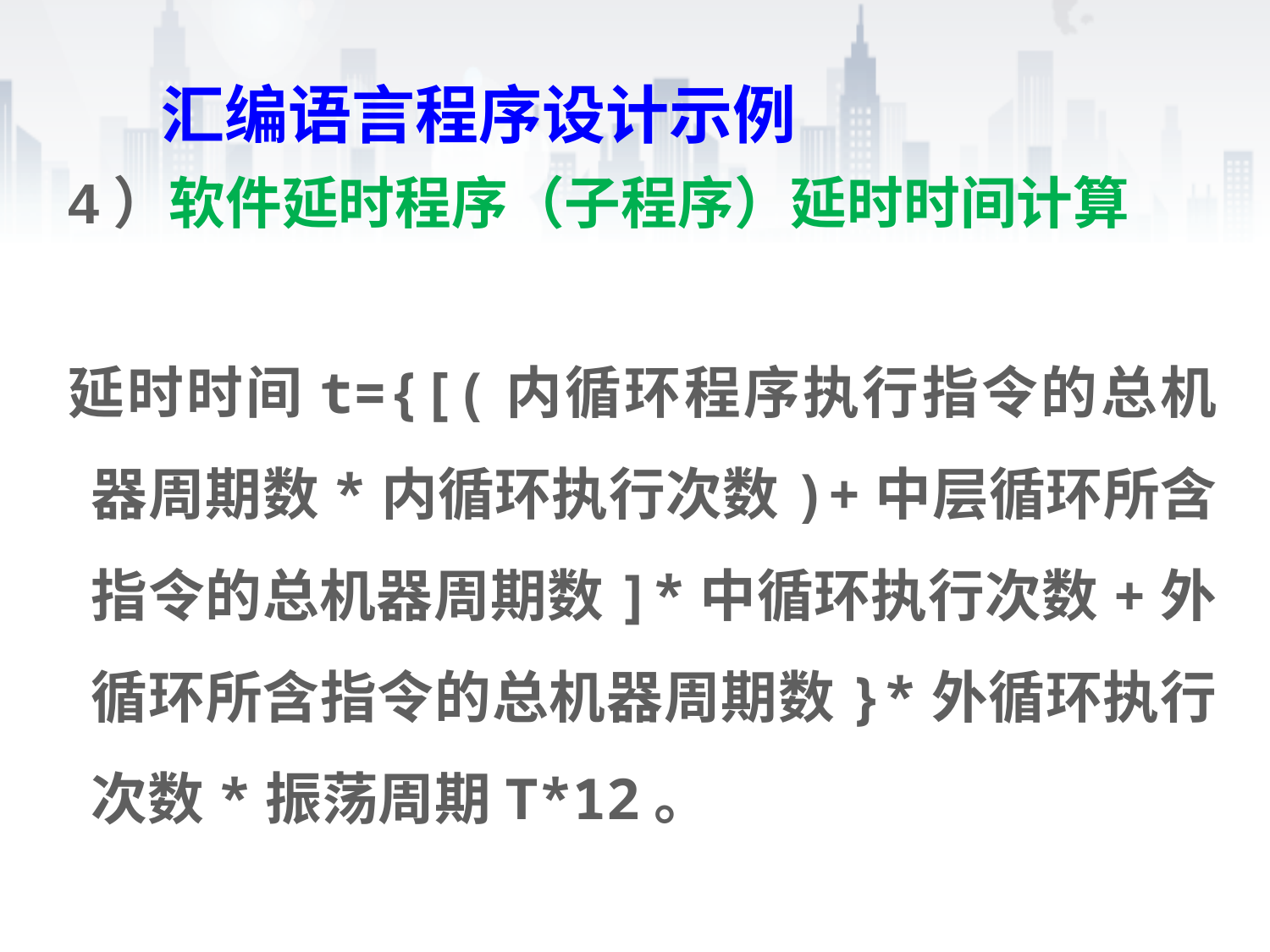

# 汇编语言程序设计示例
4）软件延时程序（子程序）延时时间计算

延时时间t={[(内循环程序执行指令的总机器周期数*内循环执行次数)+中层循环所含指令的总机器周期数]*中循环执行次数+外循环所含指令的总机器周期数}*外循环执行次数*振荡周期T*12。